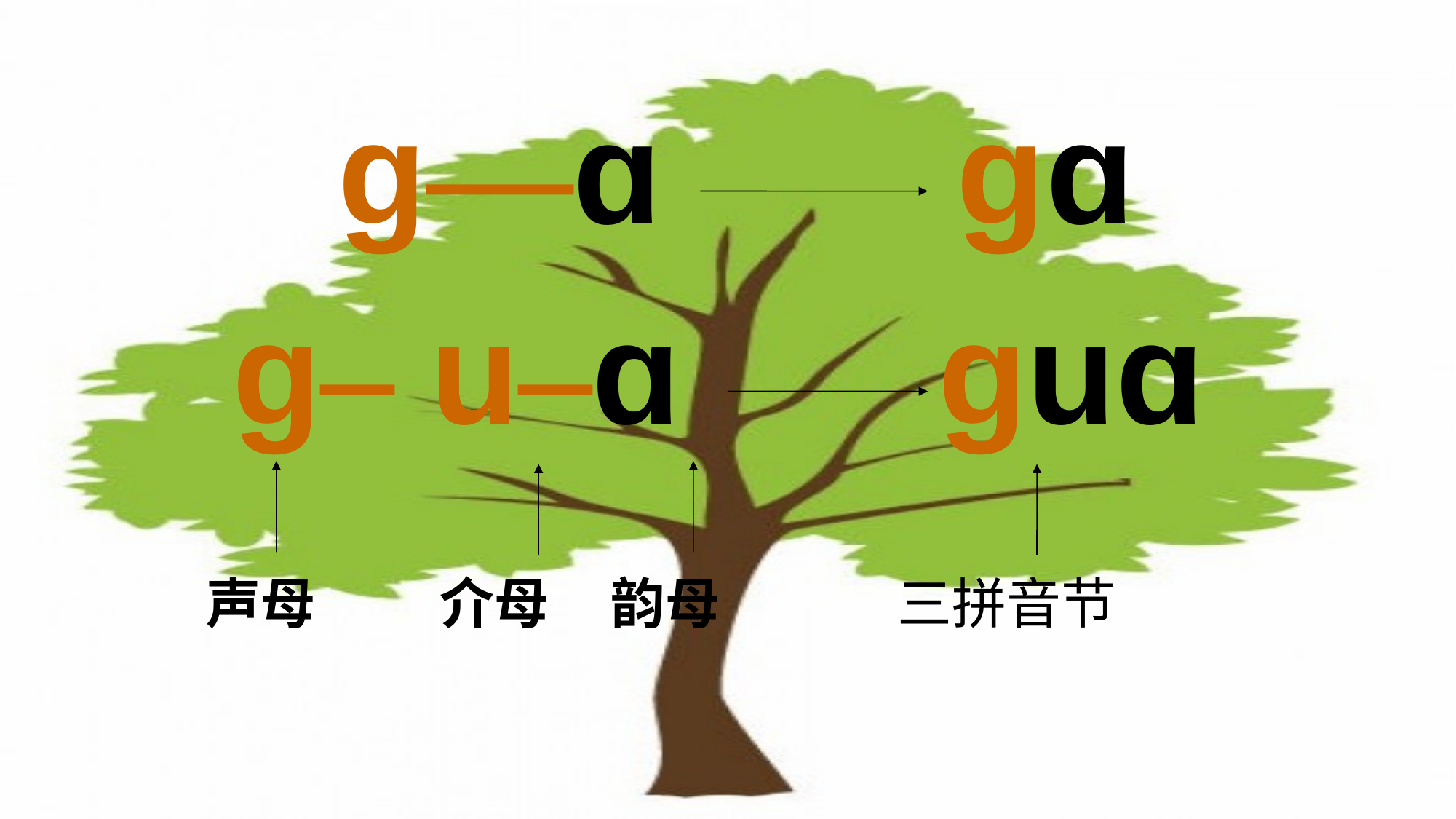

ɡ—ɑ
ɡɑ

 ɡ– u–ɑ
ɡuɑ

声母                      介母     韵母               三拼音节